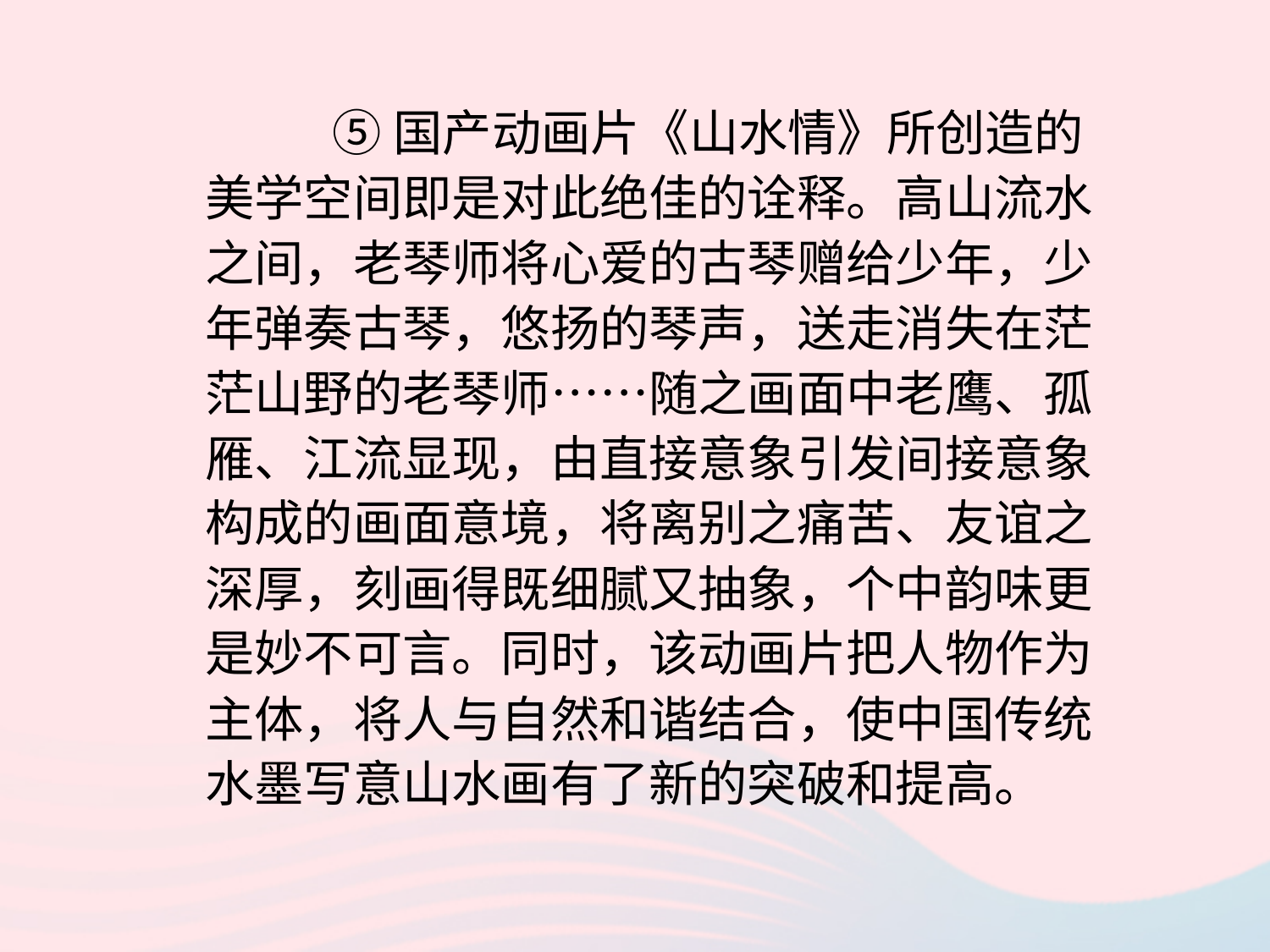

⑤国产动画片《山水情》所创造的美学空间即是对此绝佳的诠释。高山流水之间，老琴师将心爱的古琴赠给少年，少年弹奏古琴，悠扬的琴声，送走消失在茫茫山野的老琴师……随之画面中老鹰、孤雁、江流显现，由直接意象引发间接意象构成的画面意境，将离别之痛苦、友谊之深厚，刻画得既细腻又抽象，个中韵味更是妙不可言。同时，该动画片把人物作为主体，将人与自然和谐结合，使中国传统水墨写意山水画有了新的突破和提高。